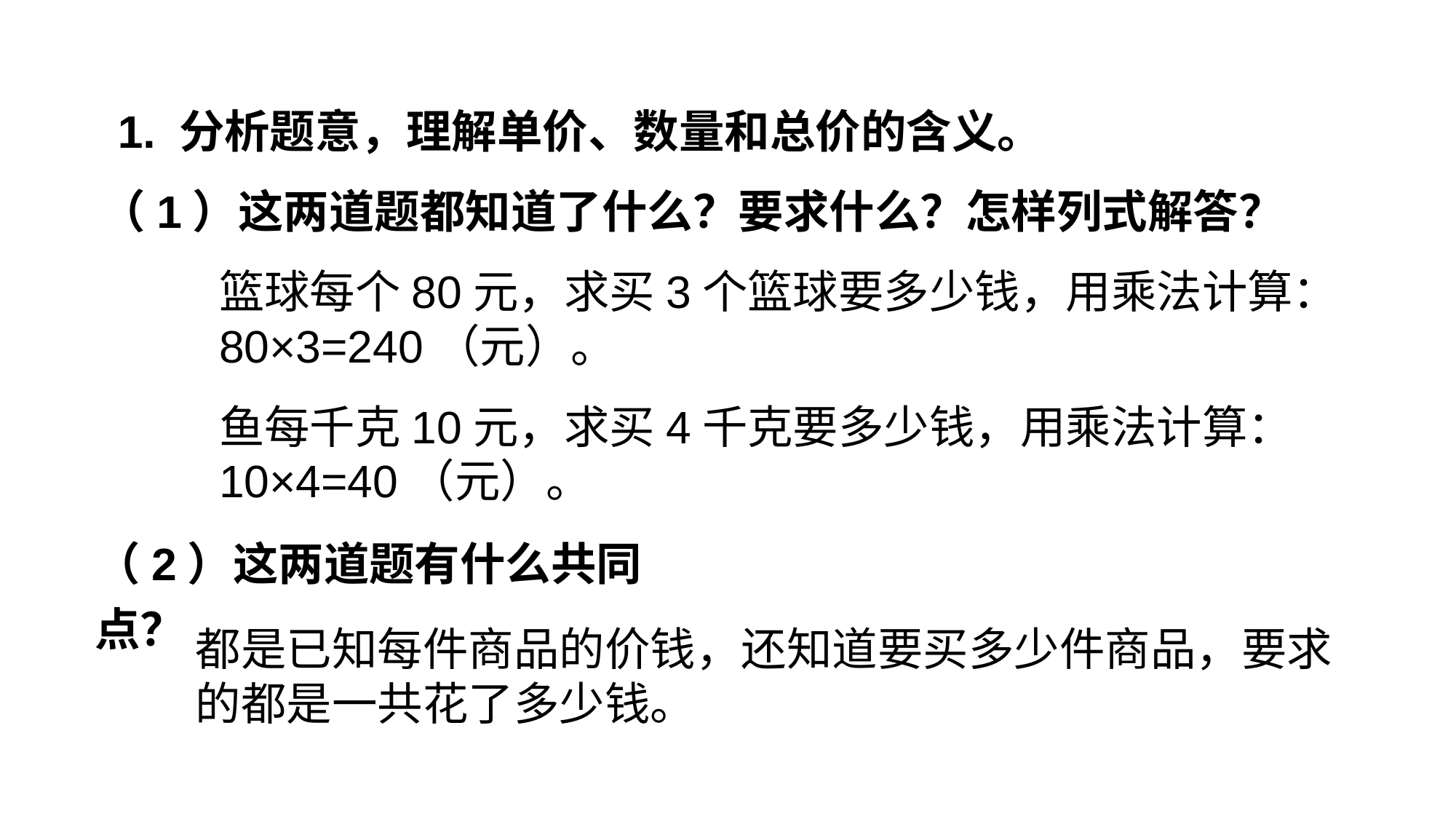

1. 分析题意，理解单价、数量和总价的含义。
（1）这两道题都知道了什么？要求什么？怎样列式解答？
篮球每个80元，求买3个篮球要多少钱，用乘法计算：80×3=240（元）。
鱼每千克10元，求买4千克要多少钱，用乘法计算：10×4=40（元）。
（2）这两道题有什么共同点？
都是已知每件商品的价钱，还知道要买多少件商品，要求的都是一共花了多少钱。